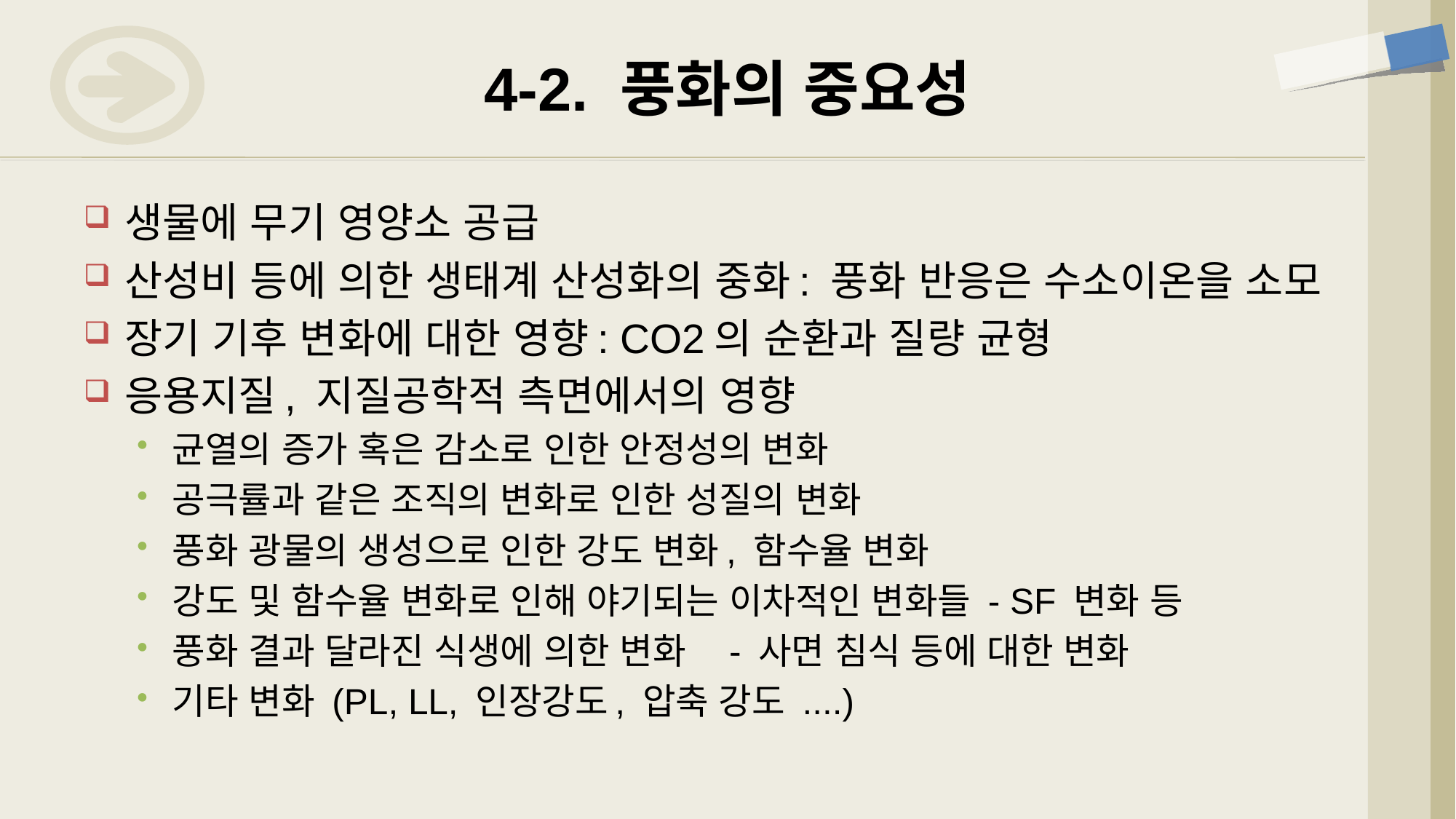

# 4-2. 풍화의 중요성
생물에 무기 영양소 공급
산성비 등에 의한 생태계 산성화의 중화: 풍화 반응은 수소이온을 소모
장기 기후 변화에 대한 영향: CO2의 순환과 질량 균형
응용지질, 지질공학적 측면에서의 영향
균열의 증가 혹은 감소로 인한 안정성의 변화
공극률과 같은 조직의 변화로 인한 성질의 변화
풍화 광물의 생성으로 인한 강도 변화, 함수율 변화
강도 및 함수율 변화로 인해 야기되는 이차적인 변화들 - SF 변화 등
풍화 결과 달라진 식생에 의한 변화　- 사면 침식 등에 대한 변화
기타 변화 (PL, LL, 인장강도, 압축 강도 ....)